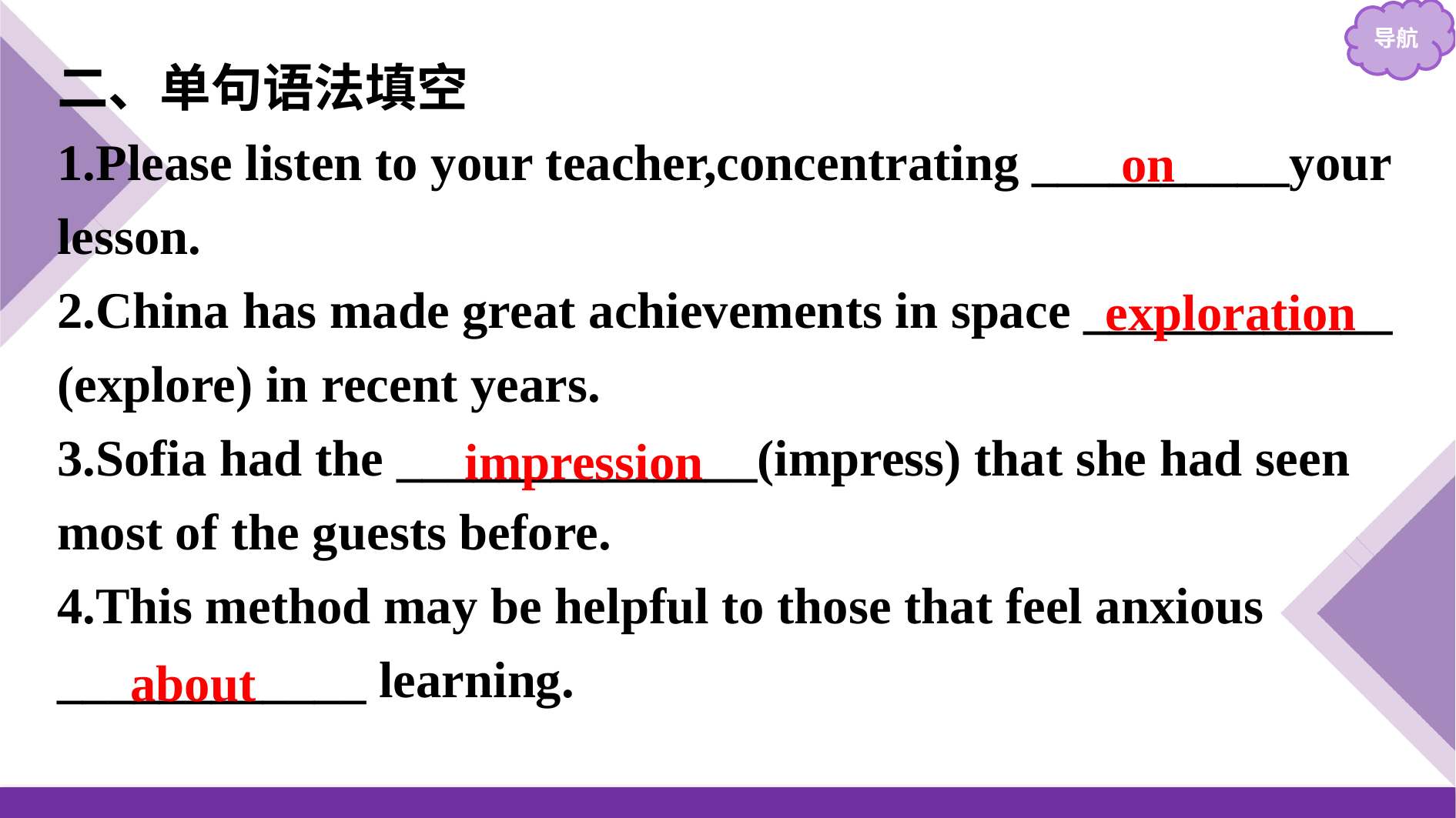

二、单句语法填空
1.Please listen to your teacher,concentrating __________your lesson.
2.China has made great achievements in space ____________ (explore) in recent years.
3.Sofia had the ______________(impress) that she had seen most of the guests before.
4.This method may be helpful to those that feel anxious ____________ learning.
on
exploration
impression
about